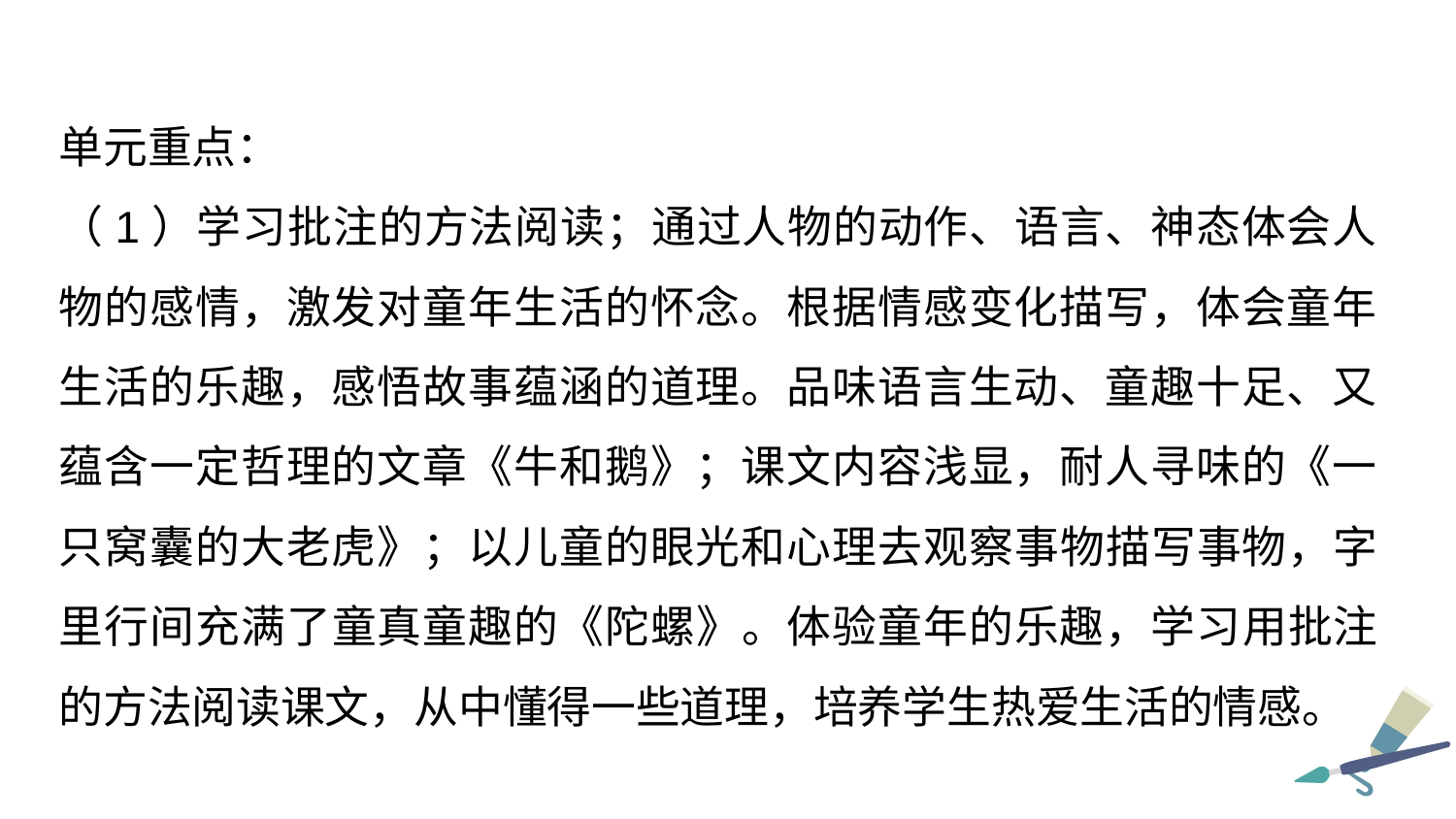

单元重点：
（1）学习批注的方法阅读；通过人物的动作、语言、神态体会人物的感情，激发对童年生活的怀念。根据情感变化描写，体会童年生活的乐趣，感悟故事蕴涵的道理。品味语言生动、童趣十足、又蕴含一定哲理的文章《牛和鹅》；课文内容浅显，耐人寻味的《一只窝囊的大老虎》；以儿童的眼光和心理去观察事物描写事物，字里行间充满了童真童趣的《陀螺》。体验童年的乐趣，学习用批注的方法阅读课文，从中懂得一些道理，培养学生热爱生活的情感。